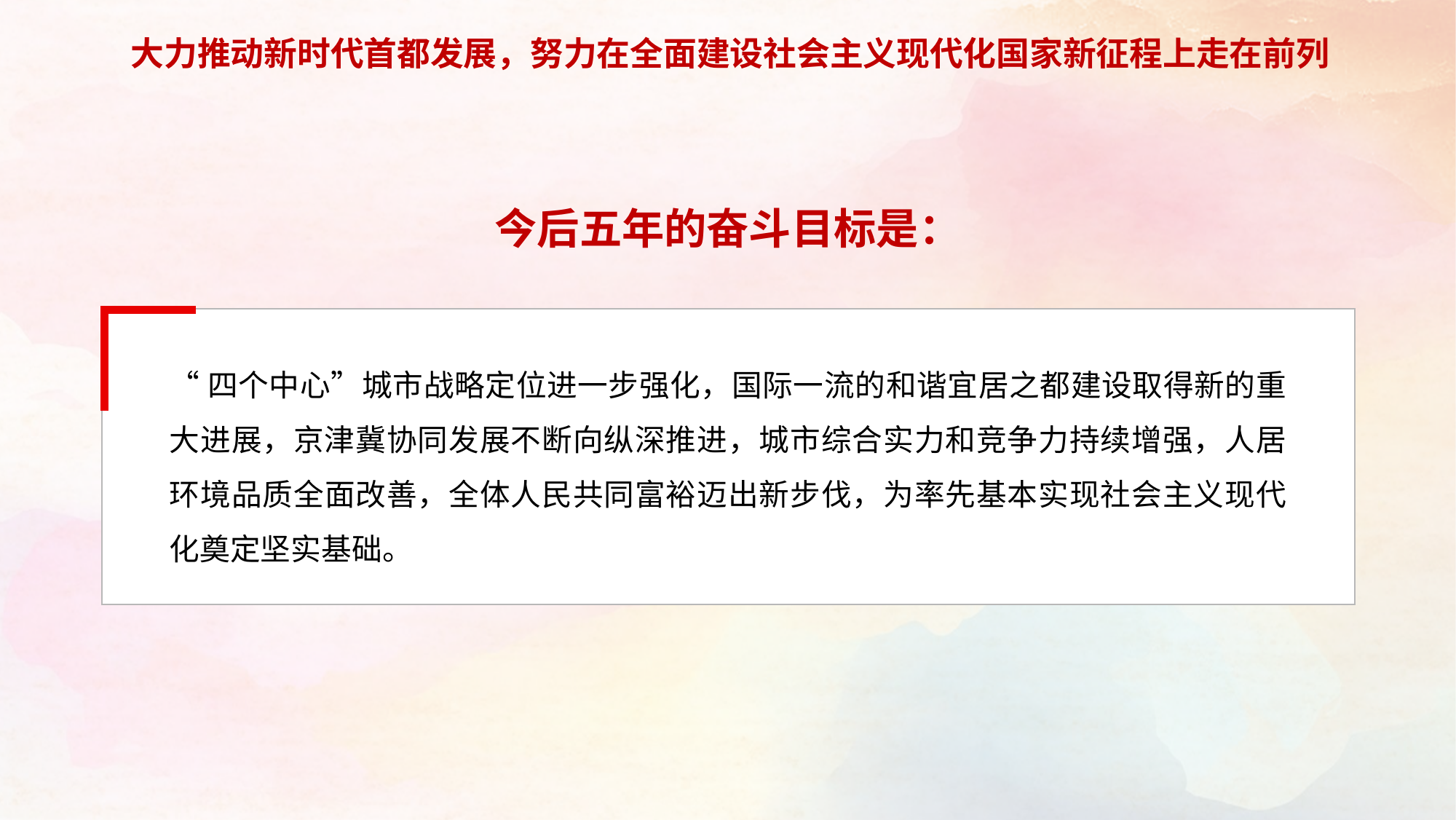

大力推动新时代首都发展，努力在全面建设社会主义现代化国家新征程上走在前列
今后五年的奋斗目标是：

“四个中心”城市战略定位进一步强化，国际一流的和谐宜居之都建设取得新的重大进展，京津冀协同发展不断向纵深推进，城市综合实力和竞争力持续增强，人居环境品质全面改善，全体人民共同富裕迈出新步伐，为率先基本实现社会主义现代化奠定坚实基础。